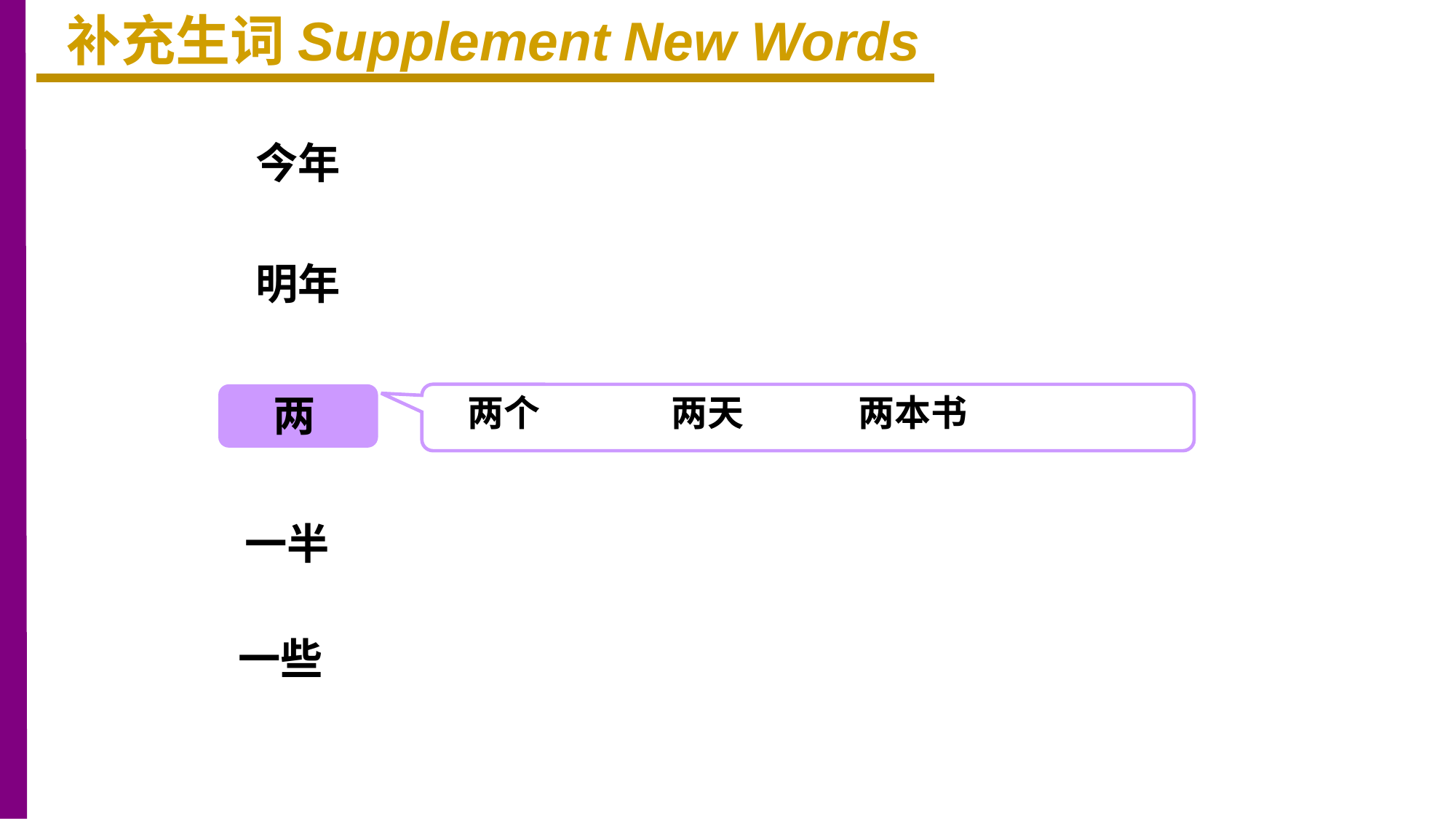

补充生词Supplement New Words
今年
明年
两

两个                两天              两本书
一半
一些